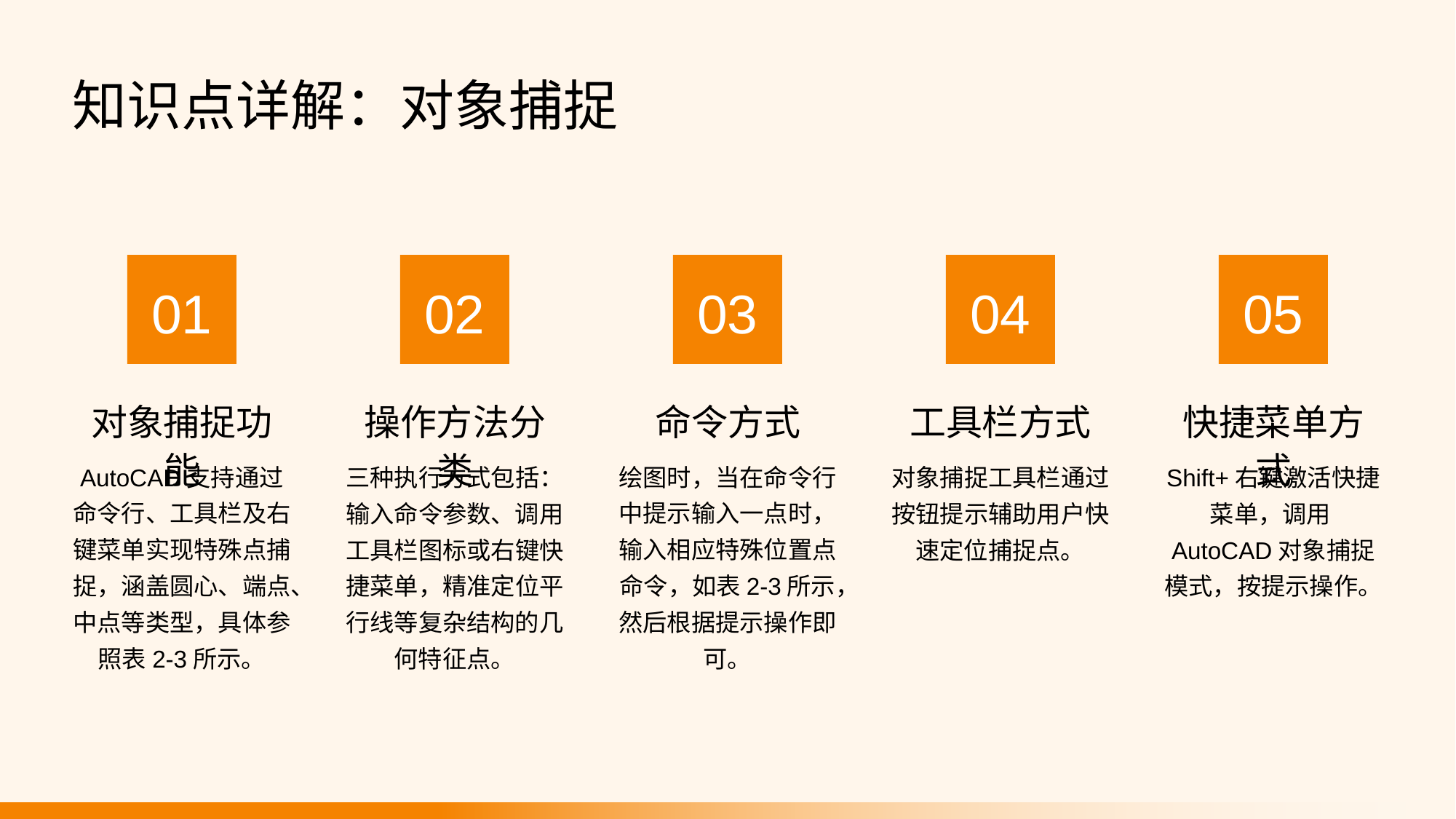

知识点详解：对象捕捉

01
02
03
04
05
对象捕捉功能
操作方法分类
命令方式
工具栏方式
快捷菜单方式
AutoCAD支持通过命令行、工具栏及右键菜单实现特殊点捕捉，涵盖圆心、端点、中点等类型，具体参照表2-3所示。
三种执行方式包括：输入命令参数、调用工具栏图标或右键快捷菜单，精准定位平行线等复杂结构的几何特征点。
绘图时，当在命令行中提示输入一点时，输入相应特殊位置点命令，如表2-3所示，然后根据提示操作即可。
对象捕捉工具栏通过按钮提示辅助用户快速定位捕捉点。
Shift+右键激活快捷菜单，调用AutoCAD对象捕捉模式，按提示操作。